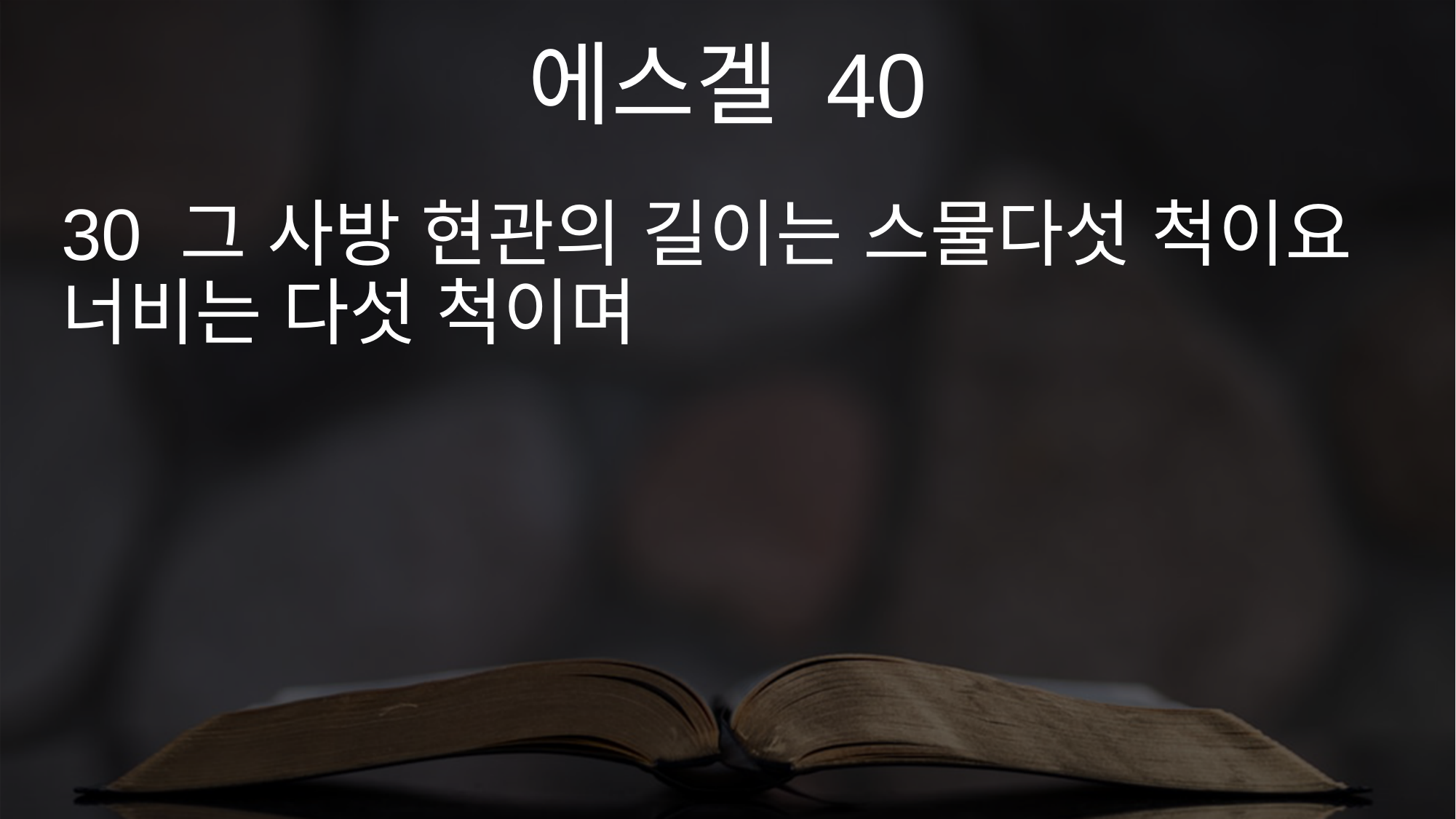

에스겔 40
30 그 사방 현관의 길이는 스물다섯 척이요 너비는 다섯 척이며